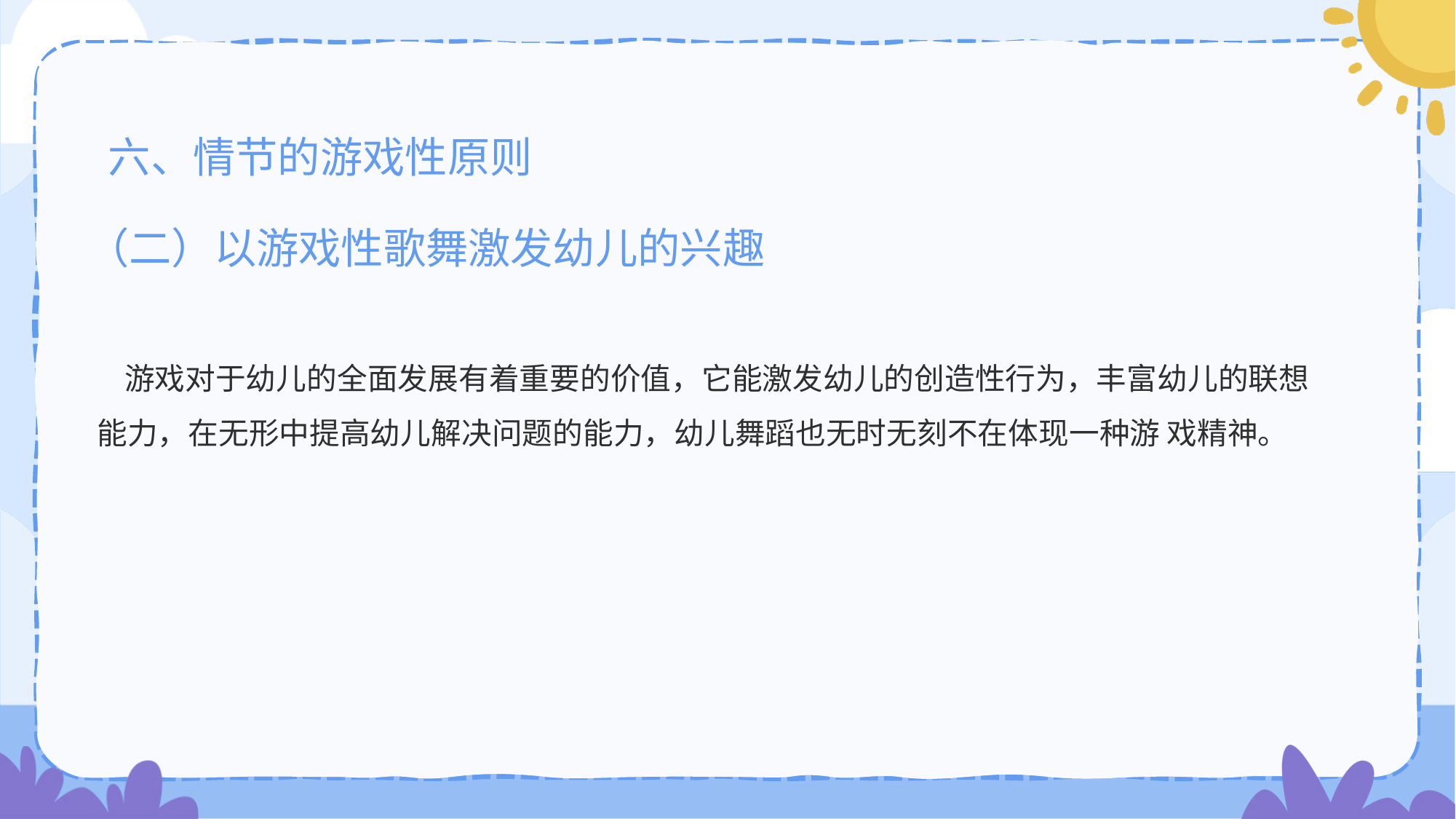

六、情节的游戏性原则
（二）以游戏性歌舞激发幼儿的兴趣
   游戏对于幼儿的全面发展有着重要的价值，它能激发幼儿的创造性行为，丰富幼儿的联想能力，在无形中提高幼儿解决问题的能力，幼儿舞蹈也无时无刻不在体现一种游 戏精神。